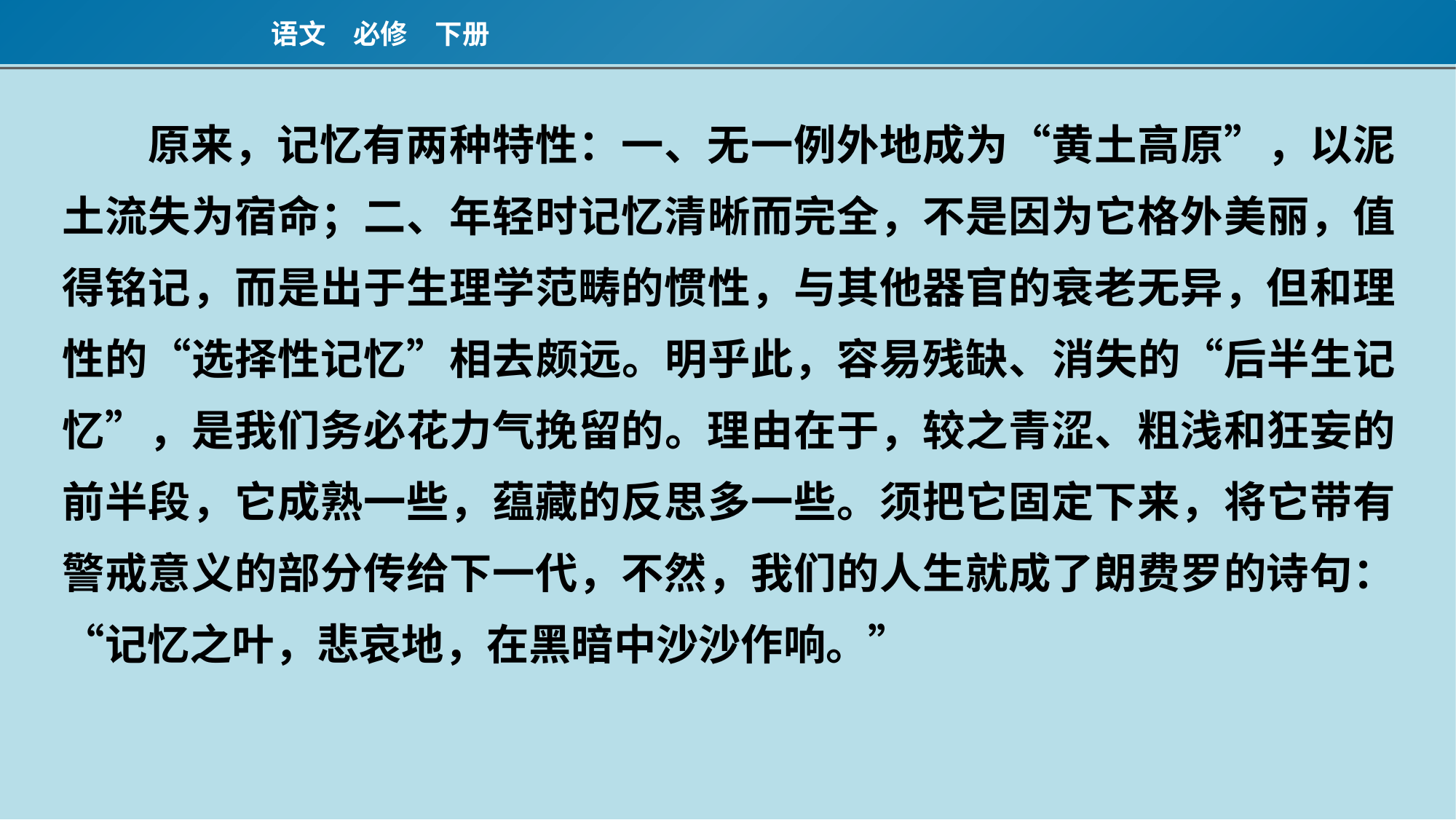

原来，记忆有两种特性：一、无一例外地成为“黄土高原”，以泥土流失为宿命；二、年轻时记忆清晰而完全，不是因为它格外美丽，值得铭记，而是出于生理学范畴的惯性，与其他器官的衰老无异，但和理性的“选择性记忆”相去颇远。明乎此，容易残缺、消失的“后半生记忆”，是我们务必花力气挽留的。理由在于，较之青涩、粗浅和狂妄的前半段，它成熟一些，蕴藏的反思多一些。须把它固定下来，将它带有警戒意义的部分传给下一代，不然，我们的人生就成了朗费罗的诗句：“记忆之叶，悲哀地，在黑暗中沙沙作响。”